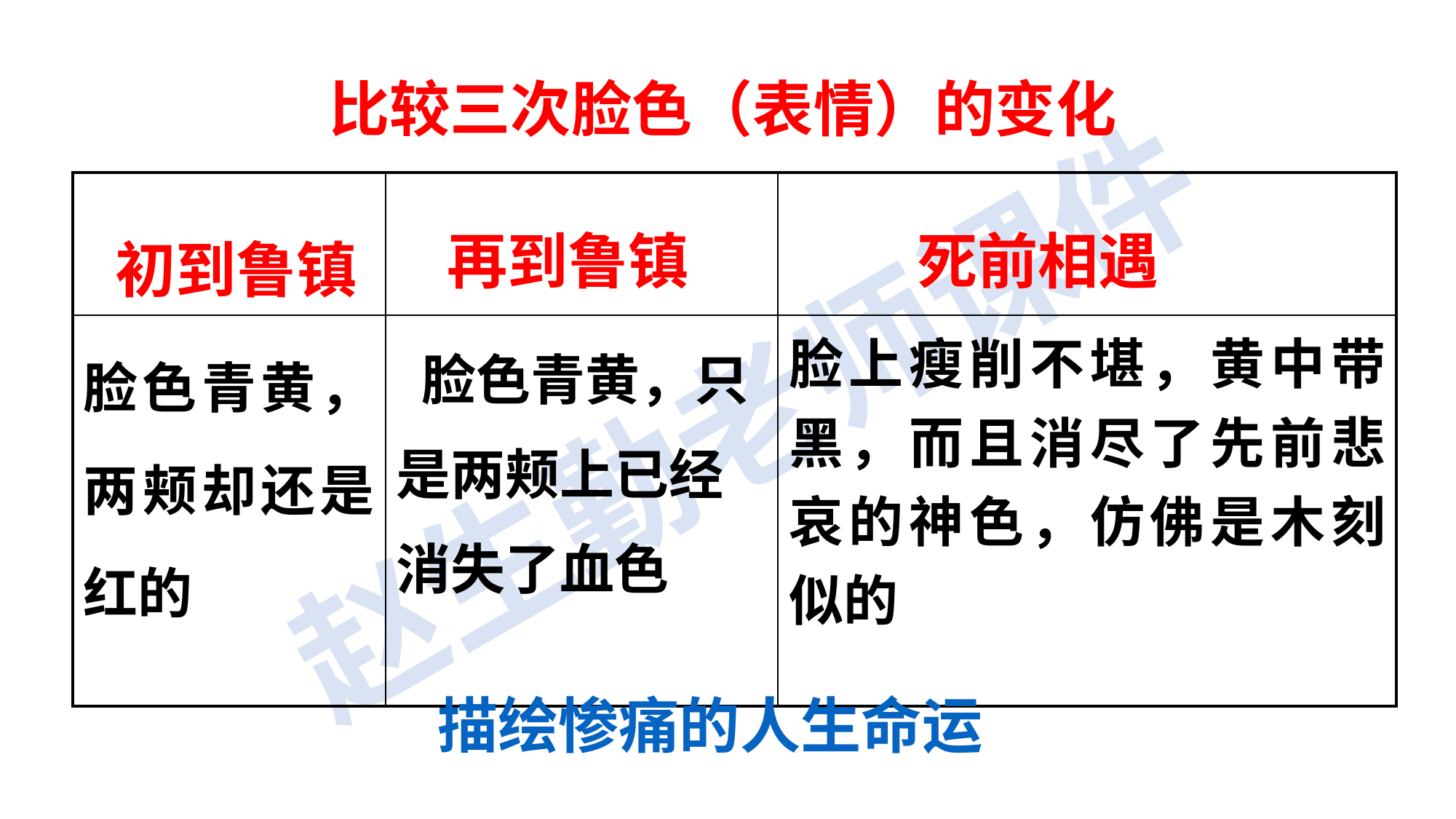

比较三次脸色（表情）的变化
| 初到鲁镇 | 再到鲁镇 | 死前相遇 |
| --- | --- | --- |
| 脸色青黄，两颊却还是红的 | 脸色青黄，只是两颊上已经消失了血色 | 脸上瘦削不堪，黄中带黑，而且消尽了先前悲哀的神色，仿佛是木刻似的 |
描绘惨痛的人生命运